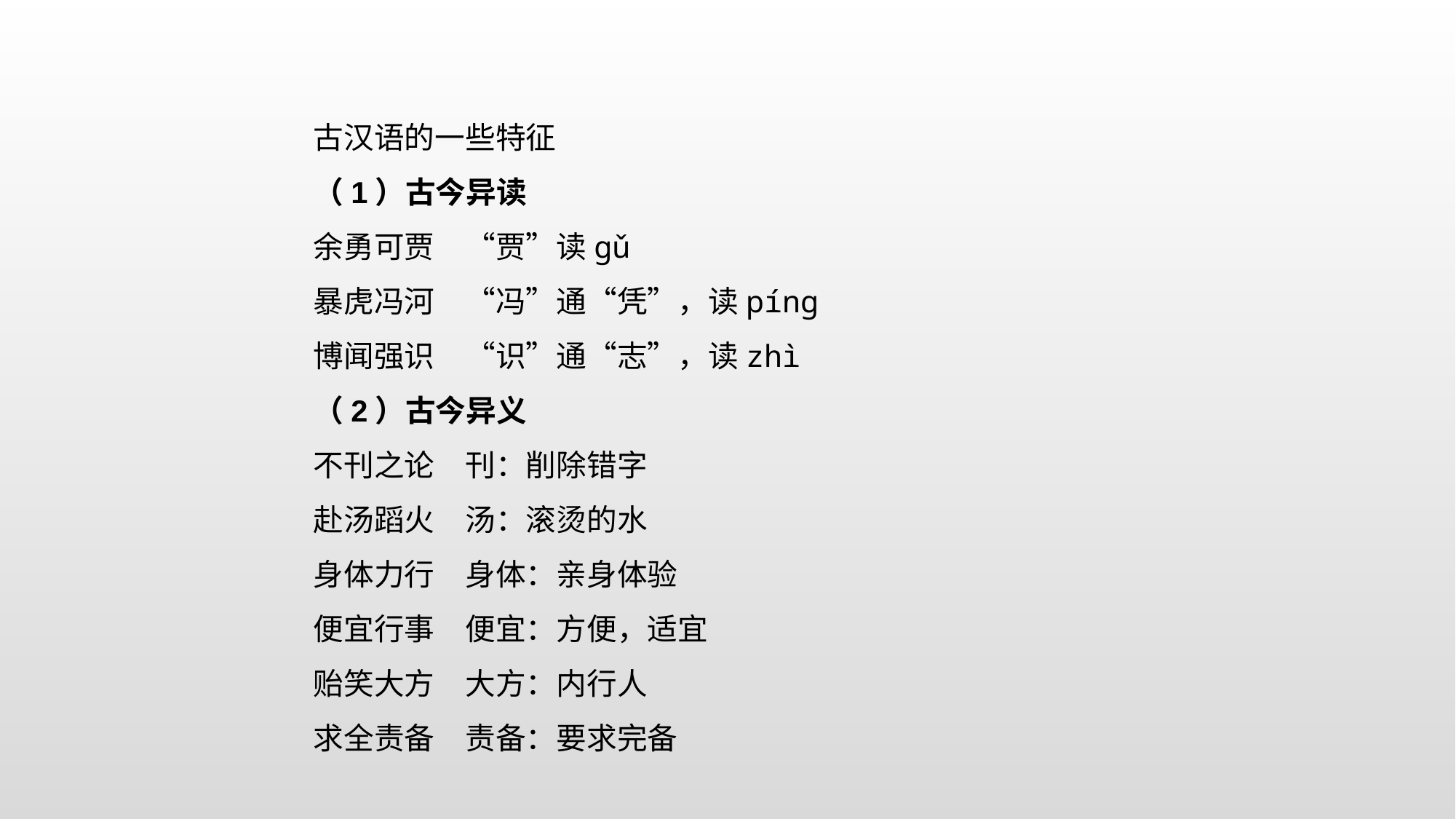

古汉语的一些特征
（1）古今异读
余勇可贾　“贾”读gǔ
暴虎冯河　“冯”通“凭”，读píng
博闻强识　“识”通“志”，读zhì
（2）古今异义
不刊之论　刊：削除错字
赴汤蹈火　汤：滚烫的水
身体力行　身体：亲身体验
便宜行事　便宜：方便，适宜
贻笑大方　大方：内行人
求全责备　责备：要求完备